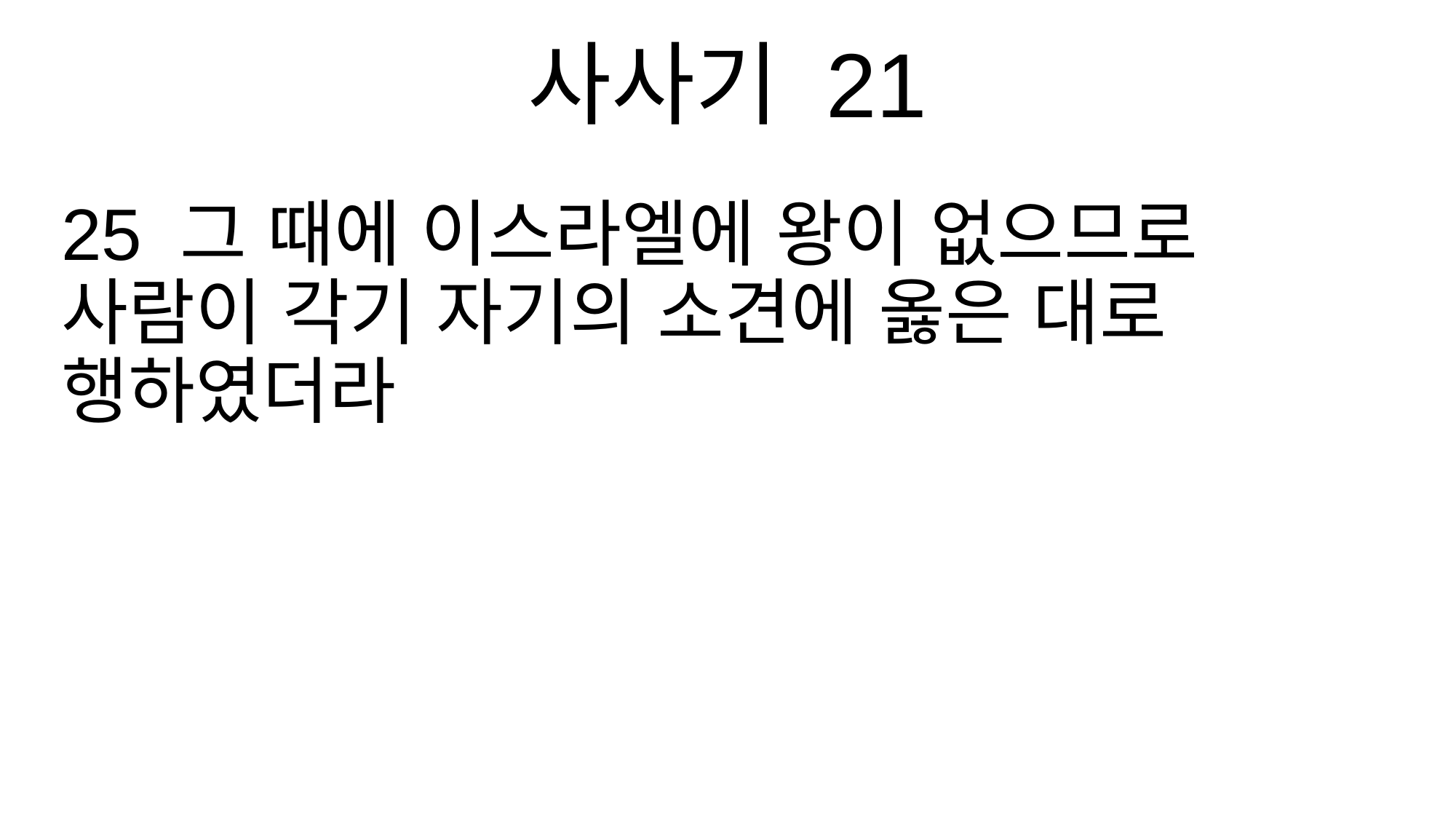

사사기 21
25 그 때에 이스라엘에 왕이 없으므로 사람이 각기 자기의 소견에 옳은 대로 행하였더라